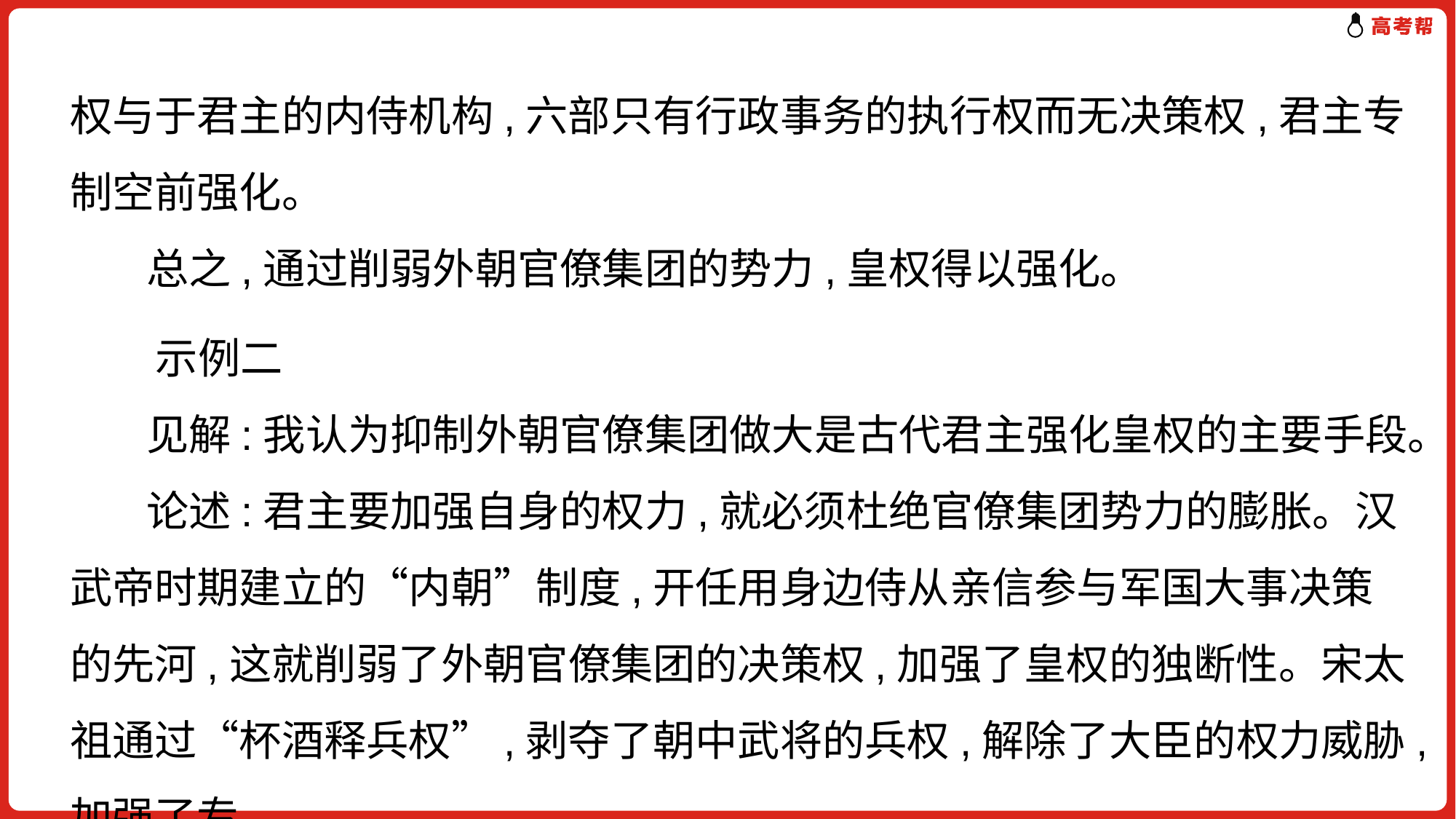

权与于君主的内侍机构,六部只有行政事务的执行权而无决策权,君主专制空前强化。
       总之,通过削弱外朝官僚集团的势力,皇权得以强化。
        示例二
       见解:我认为抑制外朝官僚集团做大是古代君主强化皇权的主要手段。
       论述:君主要加强自身的权力,就必须杜绝官僚集团势力的膨胀。汉武帝时期建立的“内朝”制度,开任用身边侍从亲信参与军国大事决策的先河,这就削弱了外朝官僚集团的决策权,加强了皇权的独断性。宋太祖通过“杯酒释兵权”,剥夺了朝中武将的兵权,解除了大臣的权力威胁,加强了专